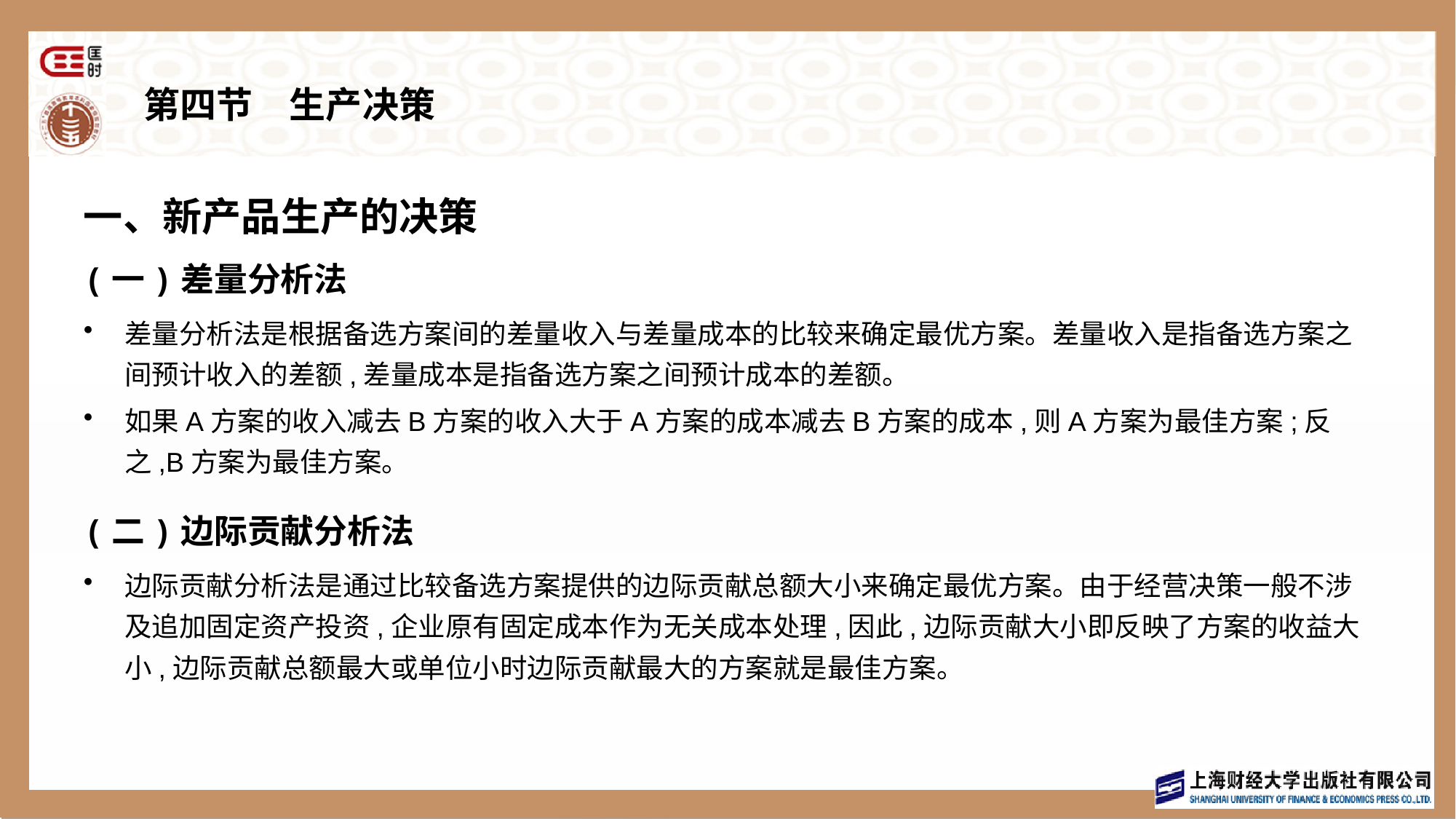

# 第四节　生产决策
一、新产品生产的决策
(一)差量分析法
差量分析法是根据备选方案间的差量收入与差量成本的比较来确定最优方案。差量收入是指备选方案之间预计收入的差额,差量成本是指备选方案之间预计成本的差额。
如果A方案的收入减去B方案的收入大于A方案的成本减去B方案的成本,则A方案为最佳方案;反之,B方案为最佳方案。
(二)边际贡献分析法
边际贡献分析法是通过比较备选方案提供的边际贡献总额大小来确定最优方案。由于经营决策一般不涉及追加固定资产投资,企业原有固定成本作为无关成本处理,因此,边际贡献大小即反映了方案的收益大小,边际贡献总额最大或单位小时边际贡献最大的方案就是最佳方案。